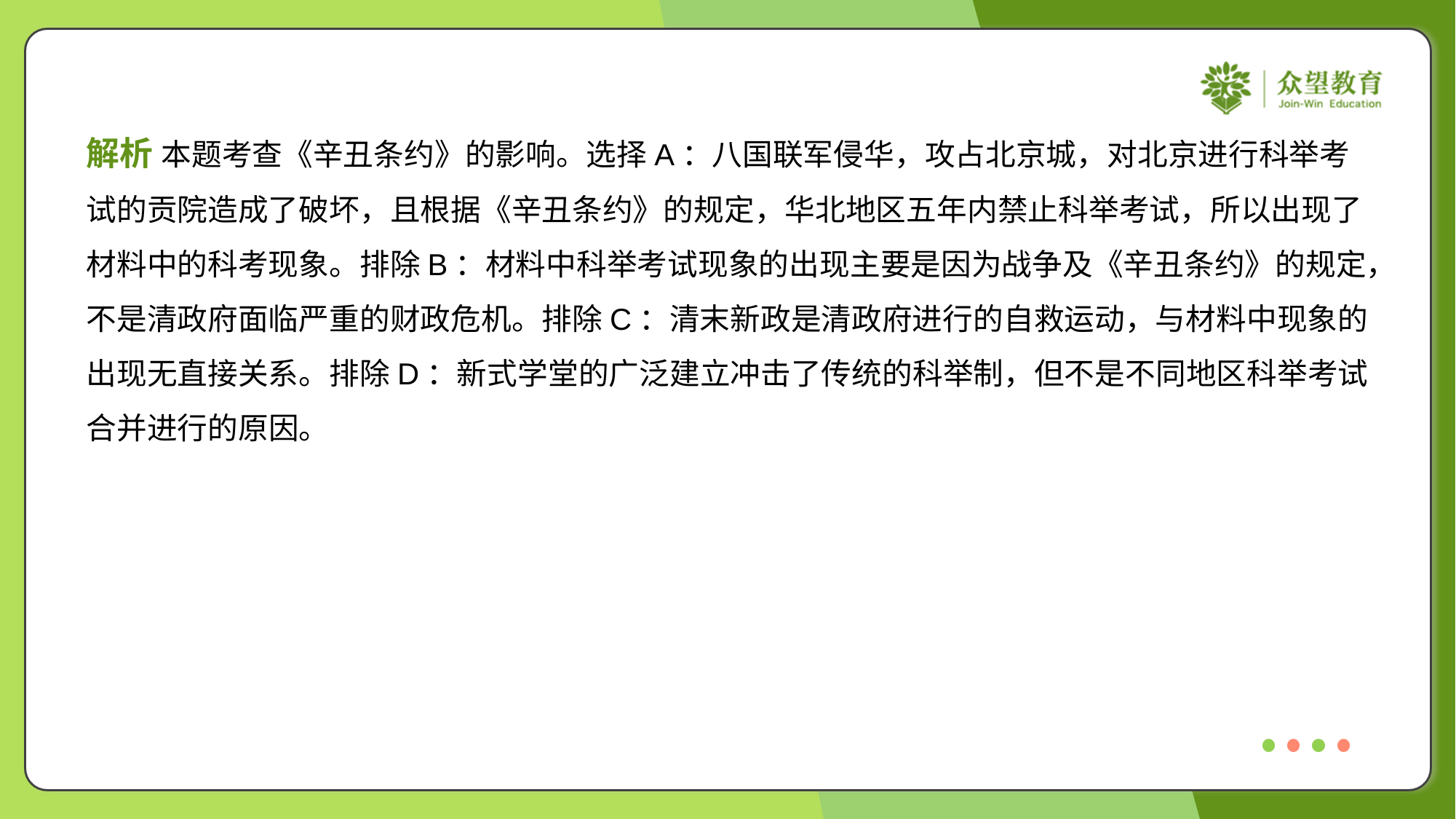

解析 本题考查《辛丑条约》的影响。选择A：八国联军侵华，攻占北京城，对北京进行科举考
试的贡院造成了破坏，且根据《辛丑条约》的规定，华北地区五年内禁止科举考试，所以出现了
材料中的科考现象。排除B：材料中科举考试现象的出现主要是因为战争及《辛丑条约》的规定，
不是清政府面临严重的财政危机。排除C：清末新政是清政府进行的自救运动，与材料中现象的
出现无直接关系。排除D：新式学堂的广泛建立冲击了传统的科举制，但不是不同地区科举考试
合并进行的原因。